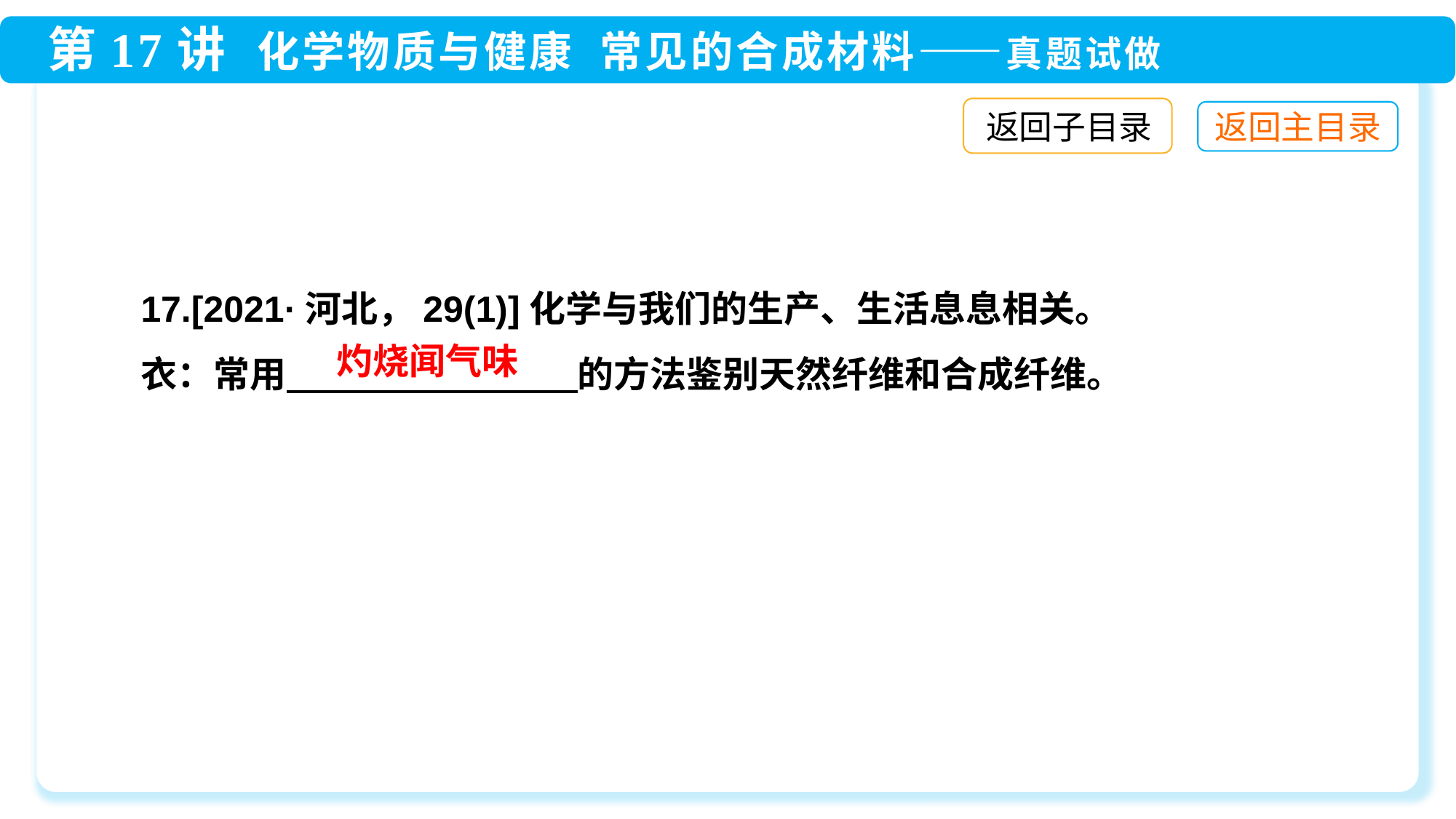

返回子目录
17.[2021·河北，29(1)]化学与我们的生产、生活息息相关。
衣：常用　　　　　　　　的方法鉴别天然纤维和合成纤维。
灼烧闻气味